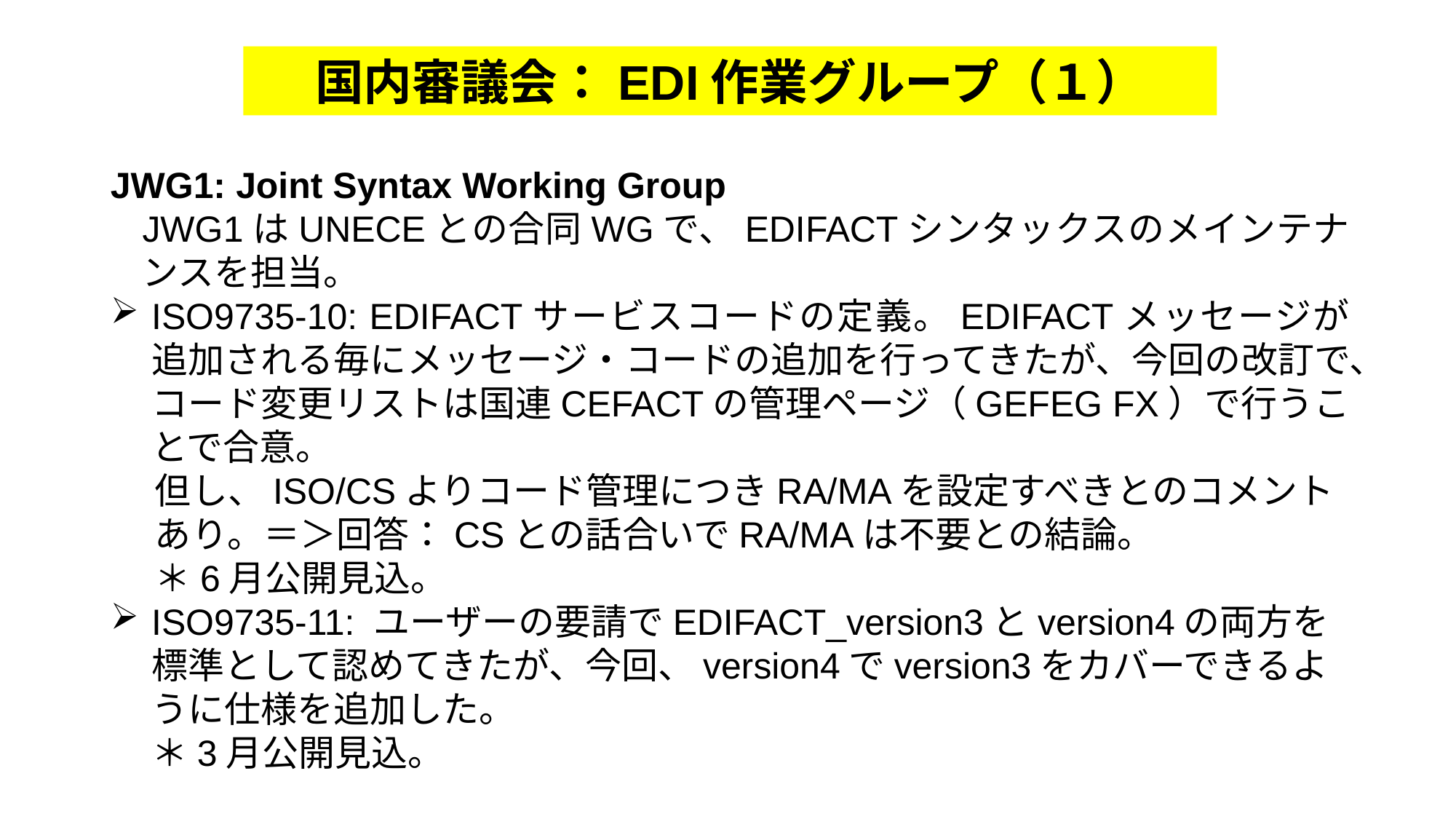

国内審議会：EDI作業グループ（１）
JWG1: Joint Syntax Working Group
JWG1はUNECEとの合同WGで、EDIFACTシンタックスのメインテナンスを担当。
ISO9735-10: EDIFACTサービスコードの定義。EDIFACTメッセージが追加される毎にメッセージ・コードの追加を行ってきたが、今回の改訂で、コード変更リストは国連CEFACTの管理ページ（GEFEG FX）で行うことで合意。
　 但し、ISO/CSよりコード管理につきRA/MAを設定すべきとのコメント
　 あり。＝＞回答：CSとの話合いでRA/MAは不要との結論。
　 ＊6月公開見込。
ISO9735-11: ユーザーの要請でEDIFACT_version3とversion4の両方を標準として認めてきたが、今回、version4でversion3をカバーできるように仕様を追加した。
    ＊3月公開見込。